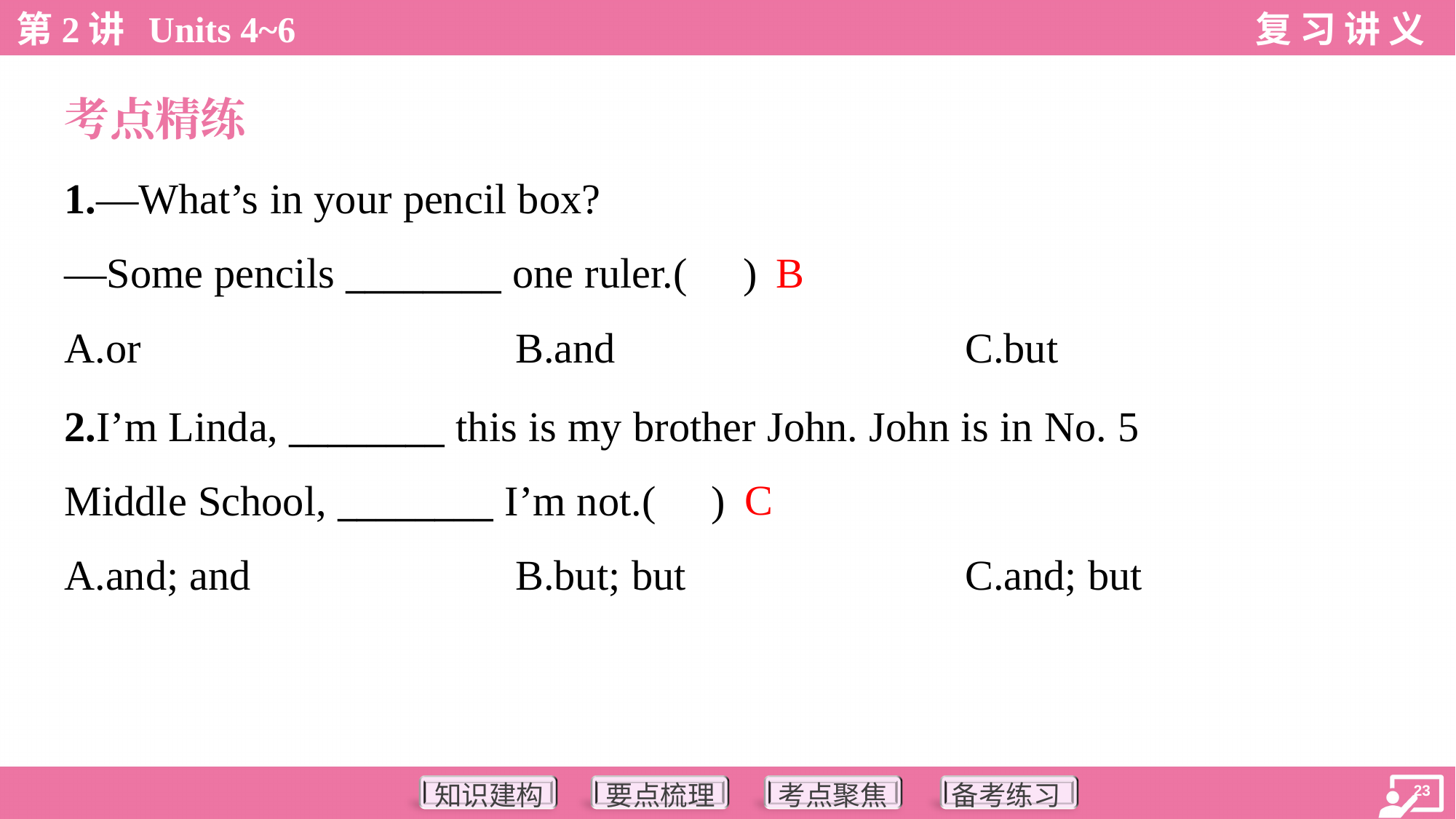

考点精练
1.—What’s in your pencil box?
—Some pencils ________ one ruler.(     )
B
A.or	B.and	C.but
2.I’m Linda, ________ this is my brother John. John is in No. 5
Middle School, ________ I’m not.(     )
C
A.and; and	B.but; but	C.and; but